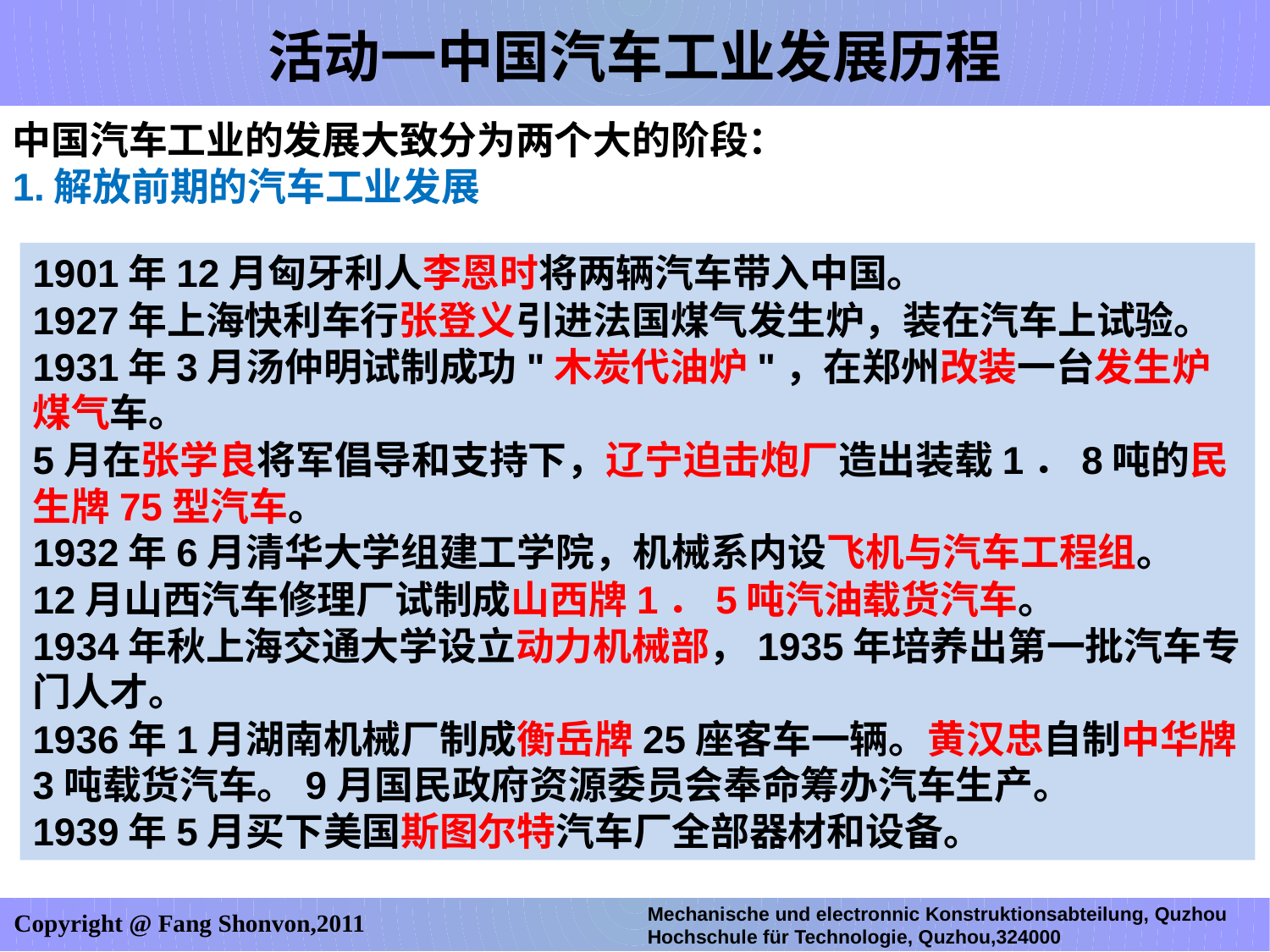

活动一中国汽车工业发展历程
中国汽车工业的发展大致分为两个大的阶段：
1.解放前期的汽车工业发展
1901年12月匈牙利人李恩时将两辆汽车带入中国。
1927年上海快利车行张登义引进法国煤气发生炉，装在汽车上试验。
1931年3月汤仲明试制成功"木炭代油炉"，在郑州改装一台发生炉煤气车。
5月在张学良将军倡导和支持下，辽宁迫击炮厂造出装载1．8吨的民生牌75型汽车。
1932年6月清华大学组建工学院，机械系内设飞机与汽车工程组。
12月山西汽车修理厂试制成山西牌1．5吨汽油载货汽车。
1934年秋上海交通大学设立动力机械部，1935年培养出第一批汽车专门人才。
1936年1月湖南机械厂制成衡岳牌25座客车一辆。黄汉忠自制中华牌3吨载货汽车。9月国民政府资源委员会奉命筹办汽车生产。
1939年5月买下美国斯图尔特汽车厂全部器材和设备。
Mechanische und electronnic Konstruktionsabteilung, Quzhou Hochschule für Technologie, Quzhou,324000

Copyright @ Fang Shonvon,2011